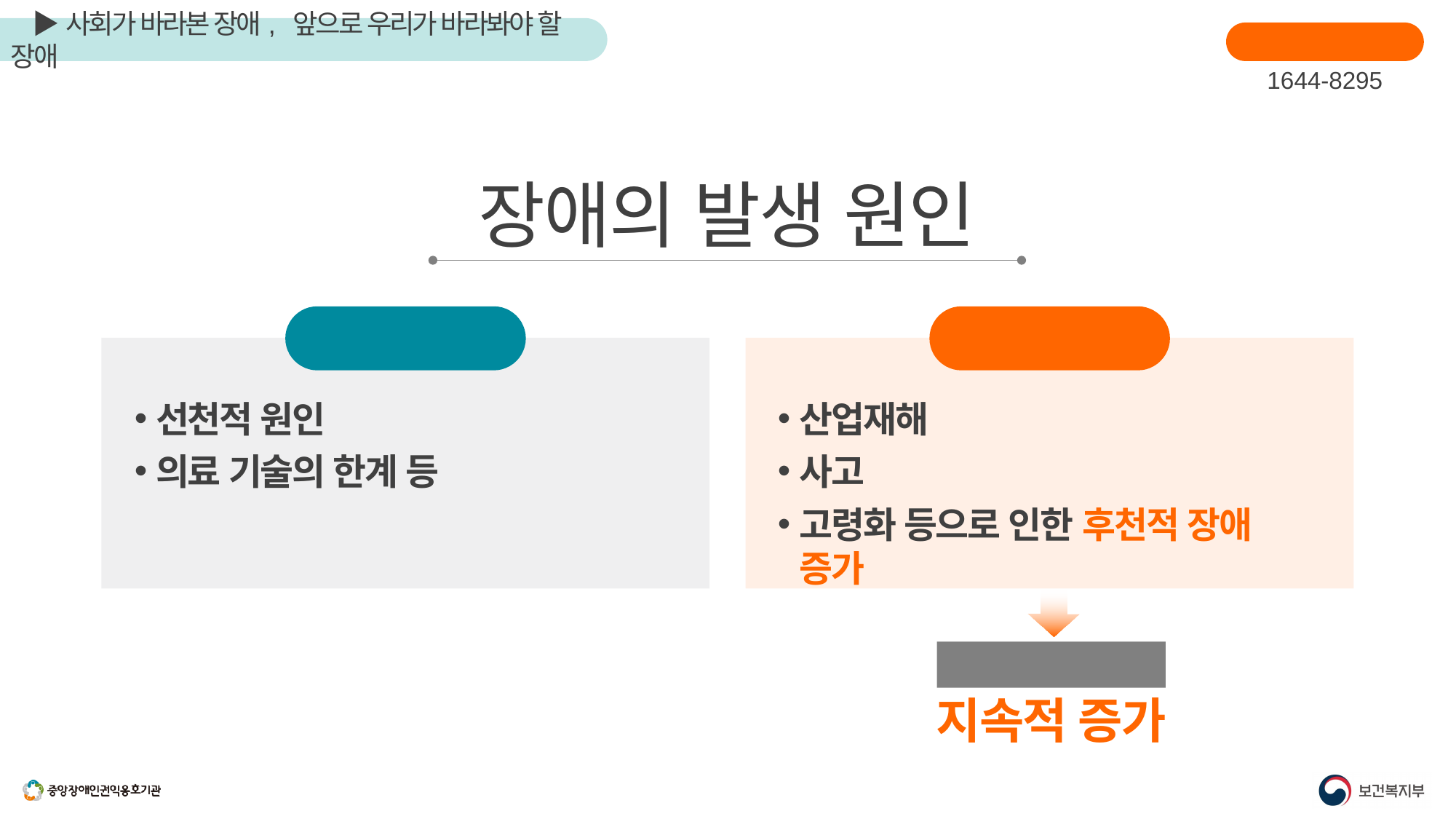

장애인학대신고
1644-8295
장애의 발생 원인
과거
현재

선천적 원인
의료 기술의 한계 등
산업재해
사고
고령화 등으로 인한 후천적 장애 증가

전체 장애인구
지속적 증가